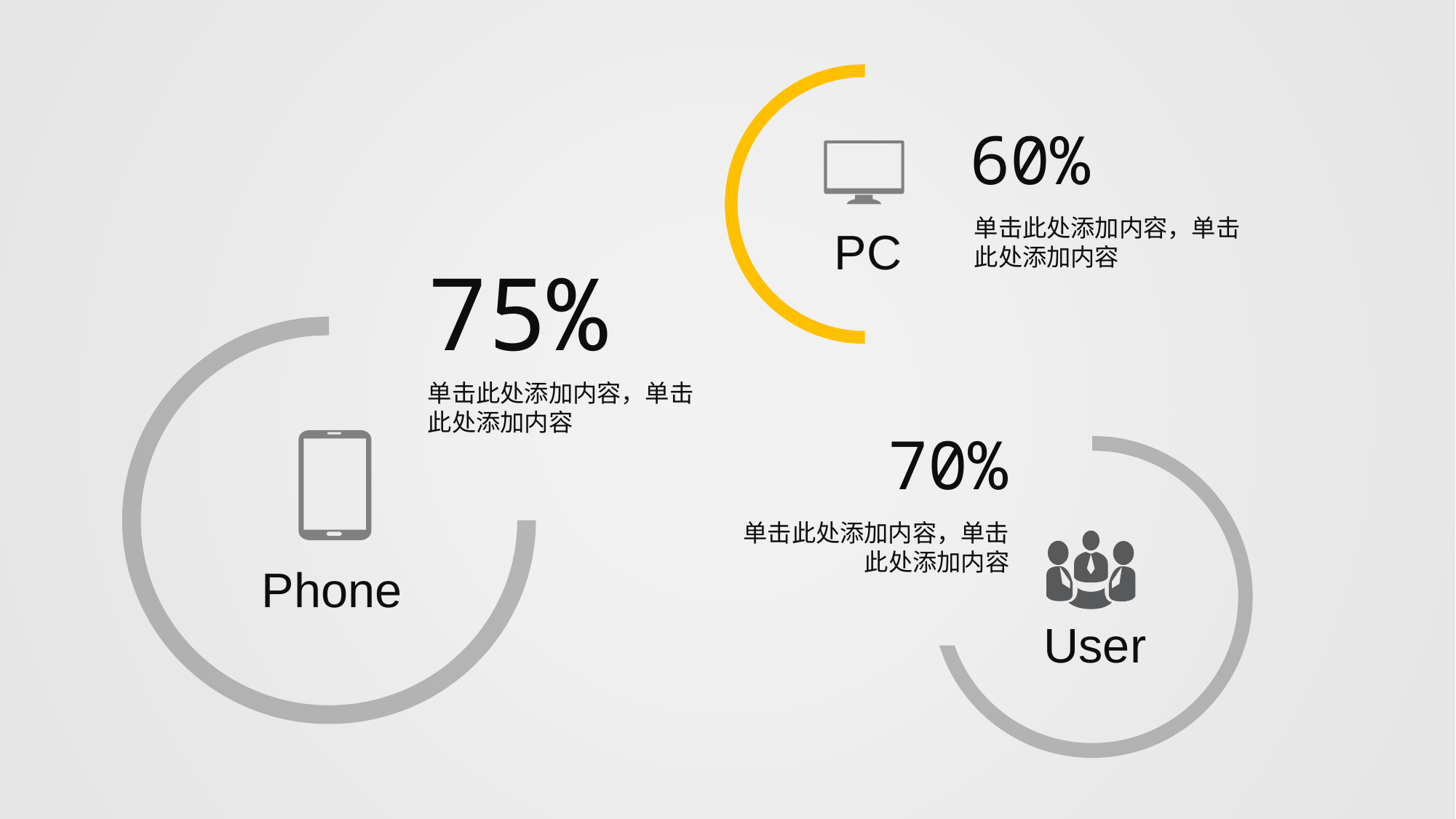

60%

单击此处添加内容，单击此处添加内容
PC
75%

单击此处添加内容，单击此处添加内容
70%

单击此处添加内容，单击此处添加内容

Phone
User